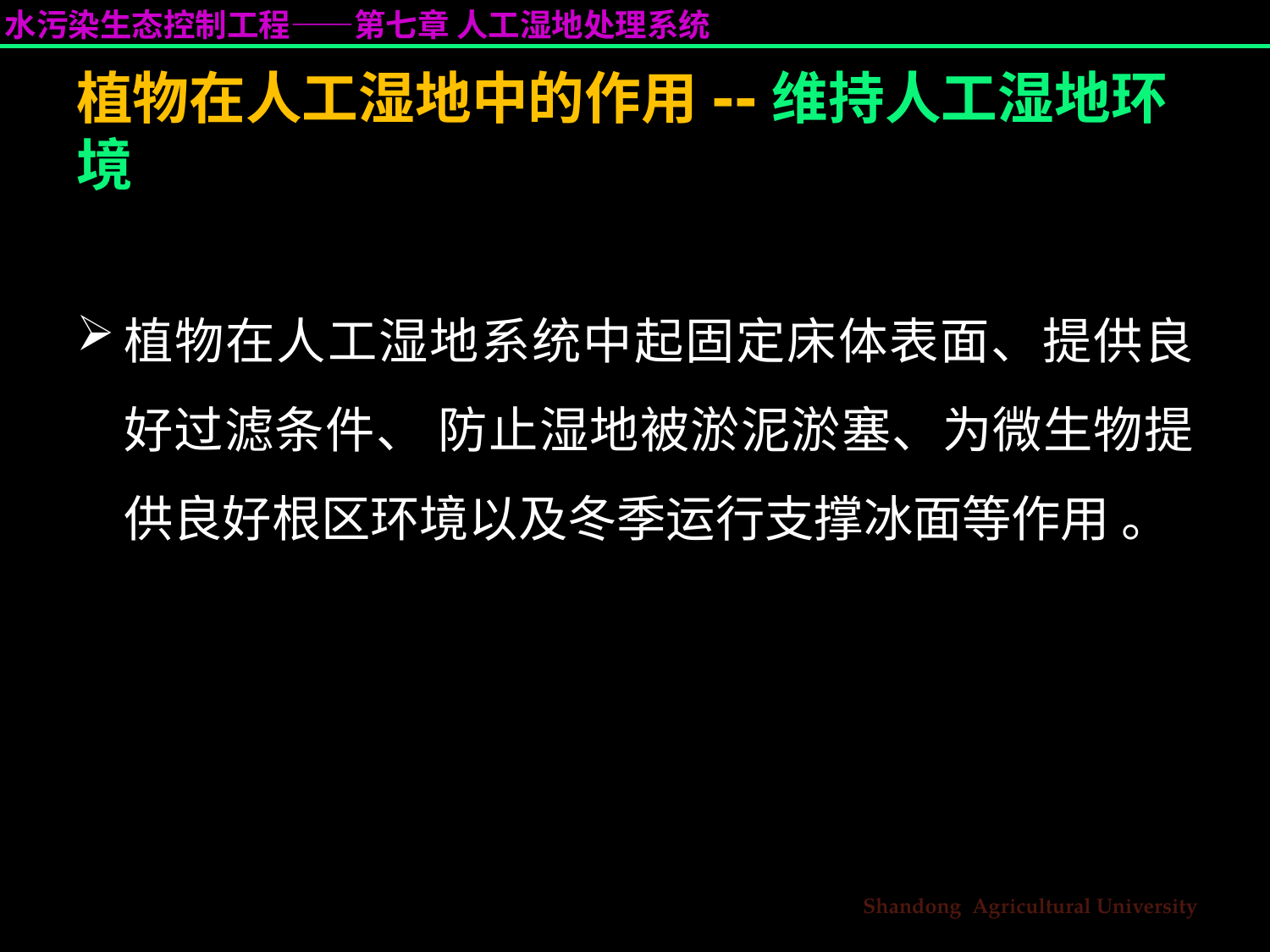

植物在人工湿地中的作用--维持人工湿地环境
植物在人工湿地系统中起固定床体表面、提供良好过滤条件、 防止湿地被淤泥淤塞、为微生物提供良好根区环境以及冬季运行支撑冰面等作用 。